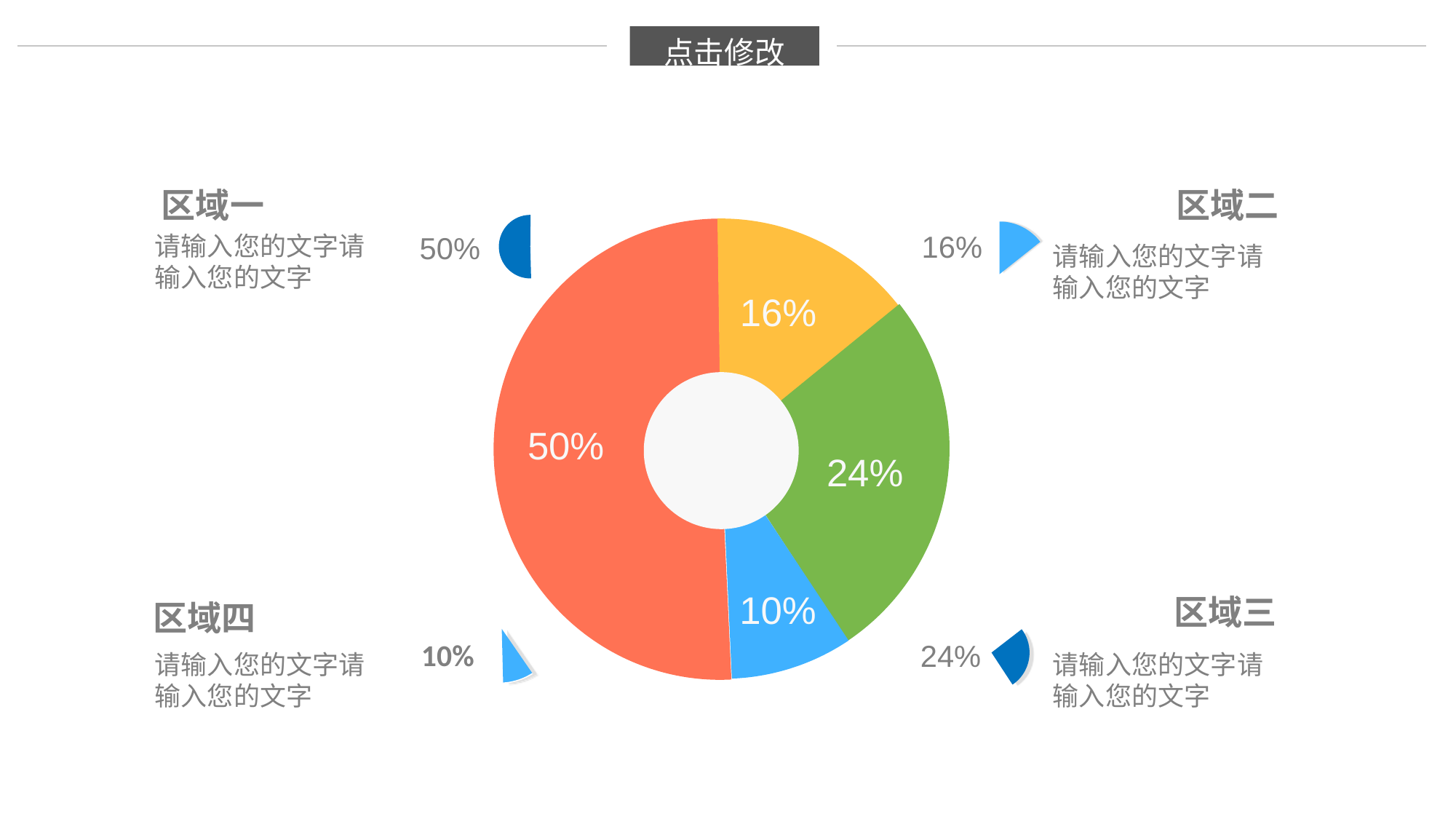

点击修改

区域一
请输入您的文字请输入您的文字
50%

区域二

16%
请输入您的文字请输入您的文字

16%

50%
24%

10%
区域三
24%

请输入您的文字请输入您的文字
区域四

10%
请输入您的文字请输入您的文字